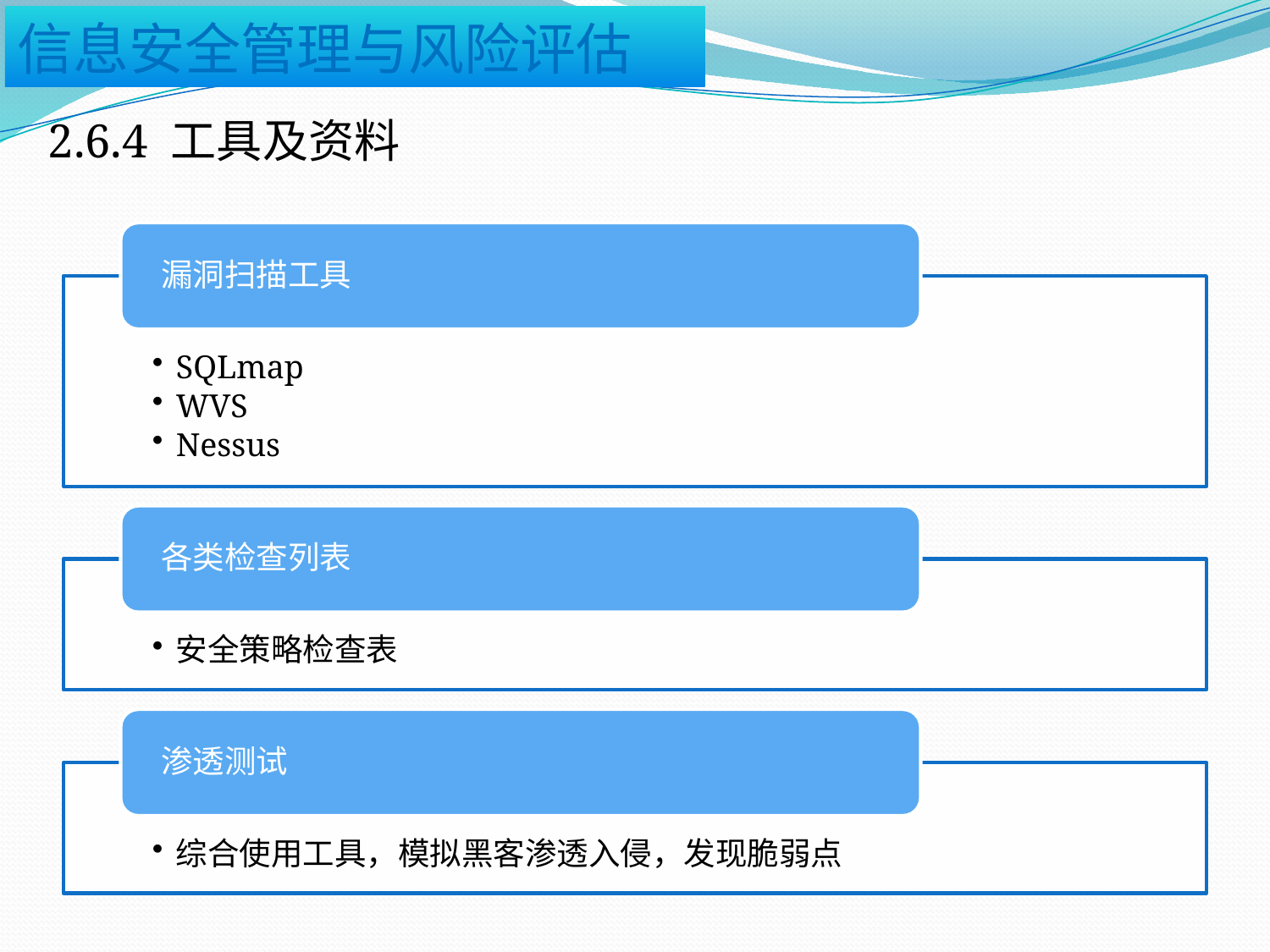

2.6.4 工具及资料
SQLmap
WVS
Nessus
漏洞扫描工具
安全策略检查表
各类检查列表
综合使用工具，模拟黑客渗透入侵，发现脆弱点
渗透测试